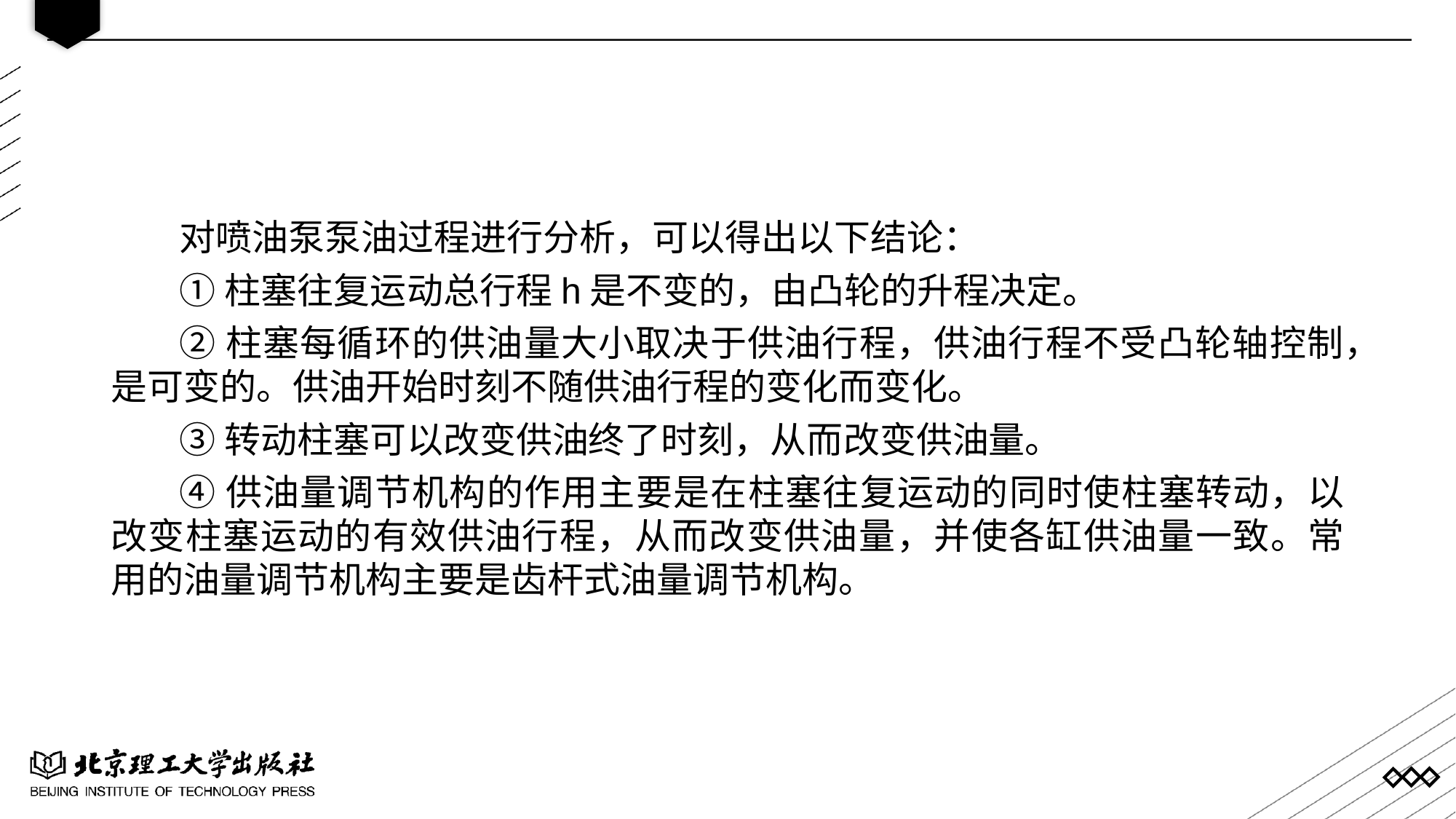

对喷油泵泵油过程进行分析，可以得出以下结论：
①柱塞往复运动总行程h是不变的，由凸轮的升程决定。
②柱塞每循环的供油量大小取决于供油行程，供油行程不受凸轮轴控制，是可变的。供油开始时刻不随供油行程的变化而变化。
③转动柱塞可以改变供油终了时刻，从而改变供油量。
④供油量调节机构的作用主要是在柱塞往复运动的同时使柱塞转动，以改变柱塞运动的有效供油行程，从而改变供油量，并使各缸供油量一致。常用的油量调节机构主要是齿杆式油量调节机构。